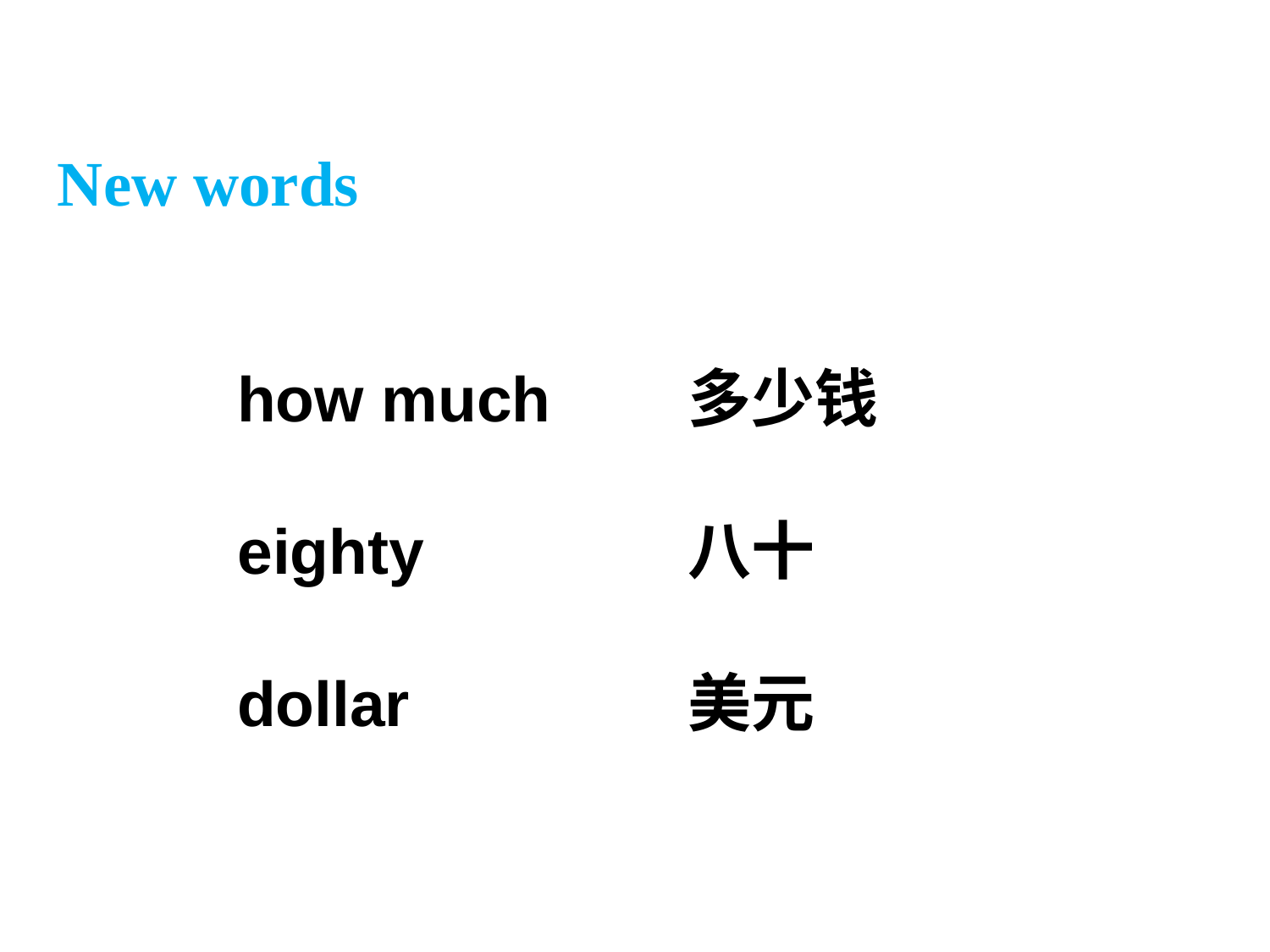

New words
how much
eighty
dollar
多少钱
八十
美元